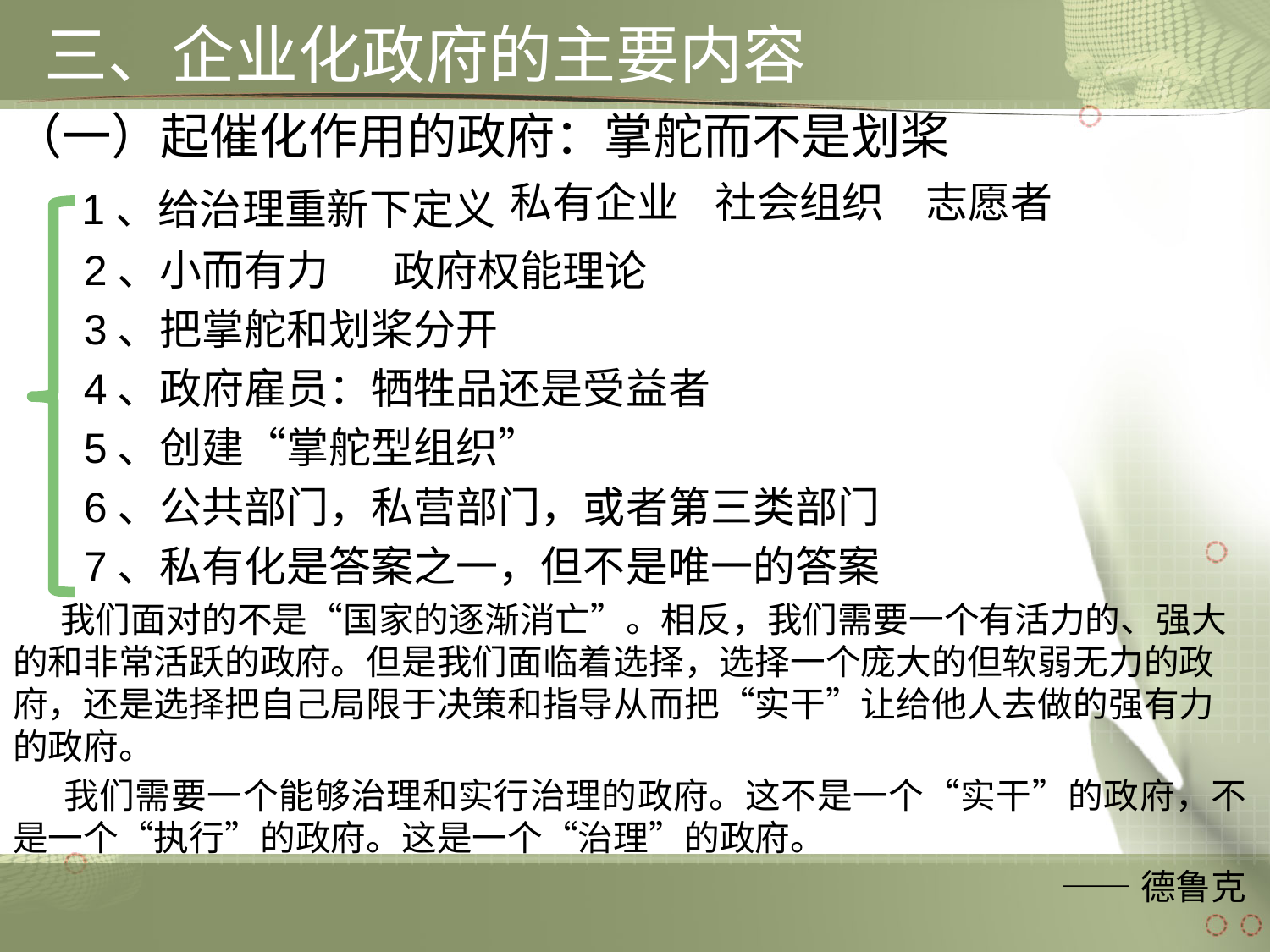

# 三、企业化政府的主要内容
（一）起催化作用的政府：掌舵而不是划桨
     1、给治理重新下定义
      2、小而有力
      3、把掌舵和划桨分开
      4、政府雇员：牺牲品还是受益者
      5、创建“掌舵型组织”
      6、公共部门，私营部门，或者第三类部门
      7、私有化是答案之一，但不是唯一的答案
     我们面对的不是“国家的逐渐消亡”。相反，我们需要一个有活力的、强大的和非常活跃的政府。但是我们面临着选择，选择一个庞大的但软弱无力的政府，还是选择把自己局限于决策和指导从而把“实干”让给他人去做的强有力的政府。
     我们需要一个能够治理和实行治理的政府。这不是一个“实干”的政府，不是一个“执行”的政府。这是一个“治理”的政府。
——德鲁克

私有企业
志愿者
社会组织

政府权能理论